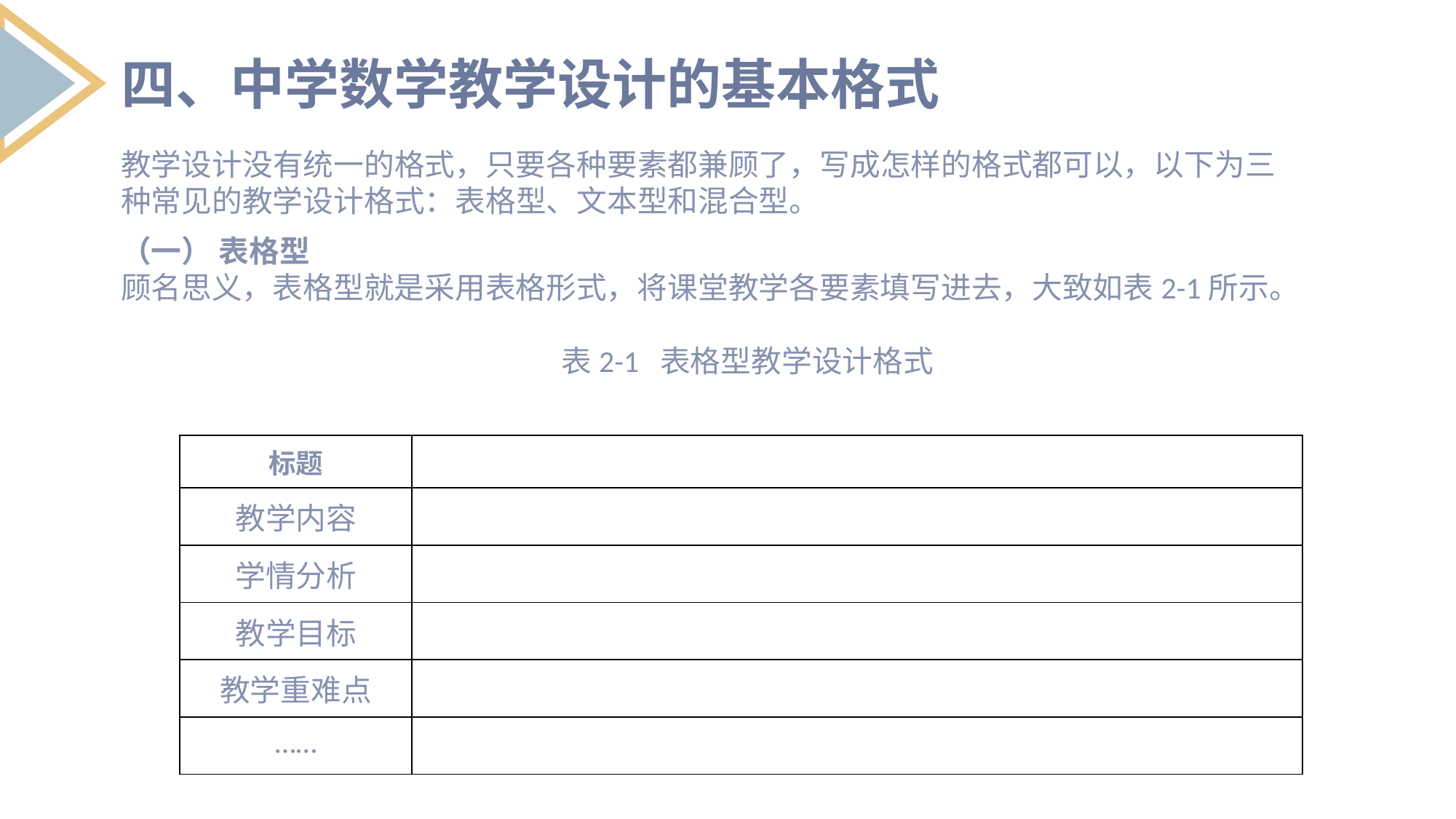

四、中学数学教学设计的基本格式

教学设计没有统一的格式，只要各种要素都兼顾了，写成怎样的格式都可以，以下为三种常见的教学设计格式：表格型、文本型和混合型。
（一） 表格型
顾名思义，表格型就是采用表格形式，将课堂教学各要素填写进去，大致如表2-1所示。

表2-1  表格型教学设计格式

| 标题 |  |
| --- | --- |
| 教学内容 |  |
| 学情分析 |  |
| 教学目标 |  |
| 教学重难点 |  |
| …… |  |
列出要点